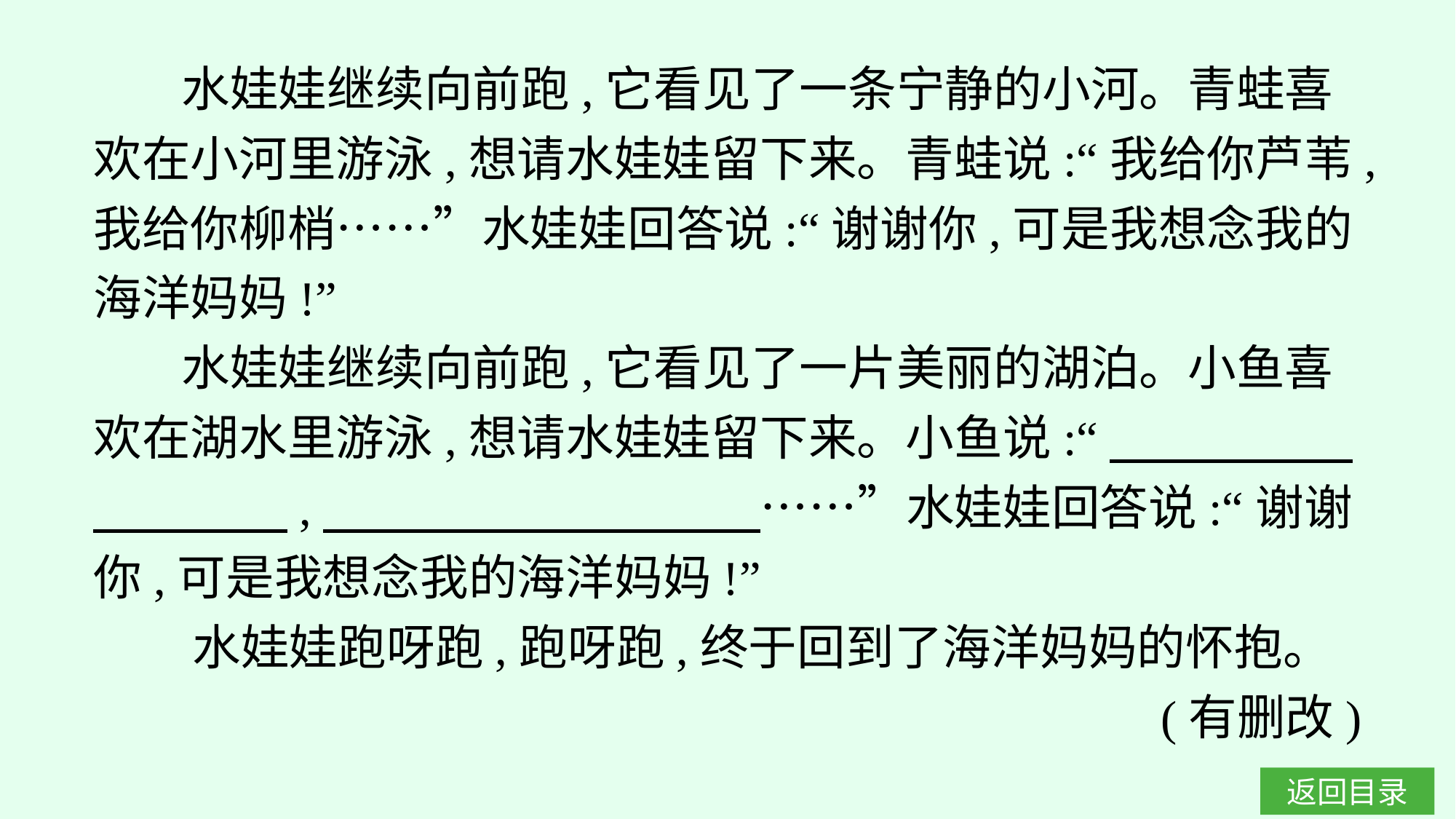

水娃娃继续向前跑,它看见了一条宁静的小河。青蛙喜欢在小河里游泳,想请水娃娃留下来。青蛙说:“我给你芦苇,我给你柳梢……”水娃娃回答说:“谢谢你,可是我想念我的海洋妈妈!”
       水娃娃继续向前跑,它看见了一片美丽的湖泊。小鱼喜欢在湖水里游泳,想请水娃娃留下来。小鱼说:“　　　　　　　　　,　　　　　　　　　……”水娃娃回答说:“谢谢你,可是我想念我的海洋妈妈!”
        水娃娃跑呀跑,跑呀跑,终于回到了海洋妈妈的怀抱。
(有删改)